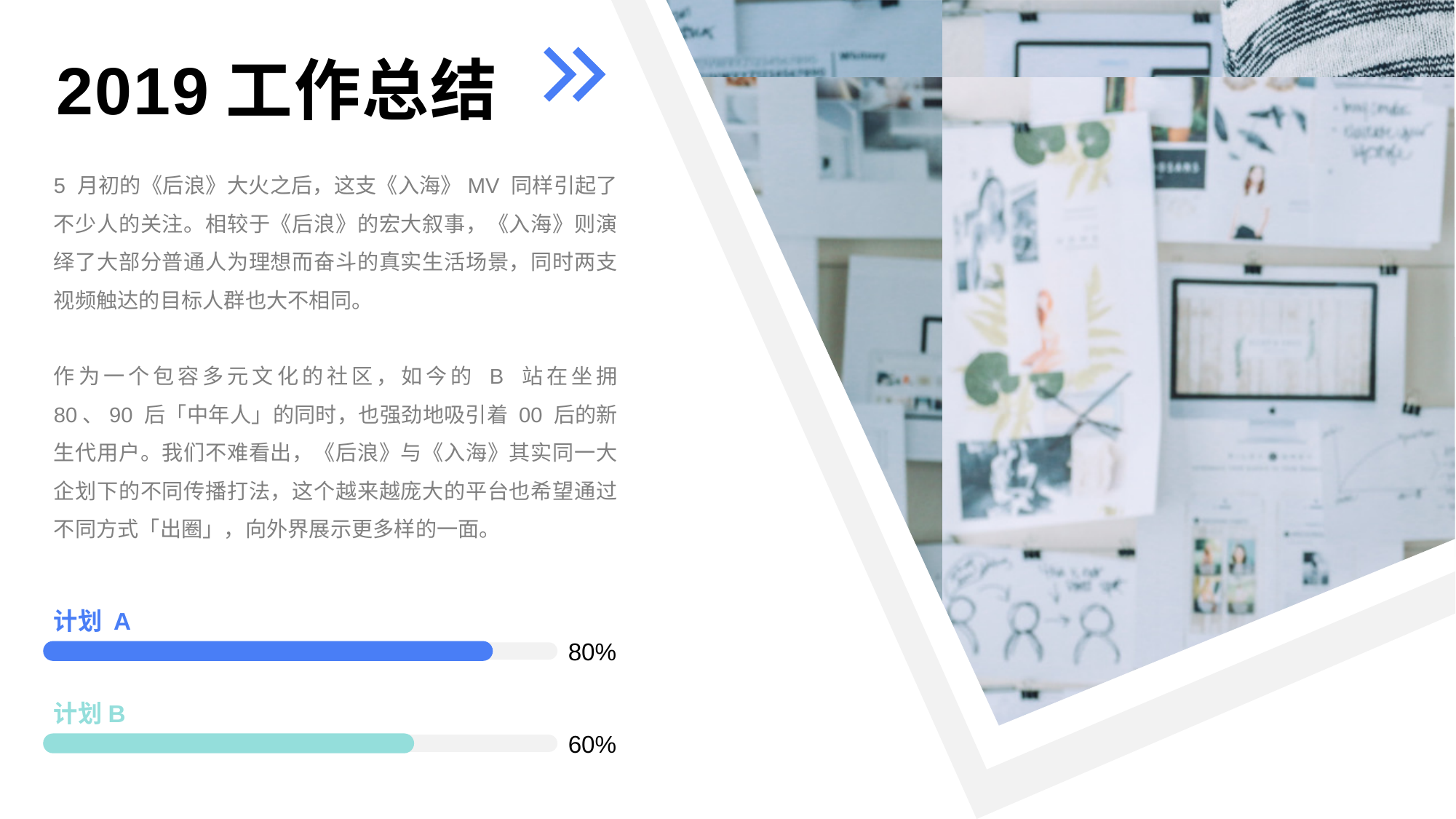

5 月初的《后浪》大火之后，这支《入海》MV 同样引起了不少人的关注。相较于《后浪》的宏大叙事，《入海》则演绎了大部分普通人为理想而奋斗的真实生活场景，同时两支视频触达的目标人群也大不相同。

作为一个包容多元文化的社区，如今的 B 站在坐拥 80、90 后「中年人」的同时，也强劲地吸引着 00 后的新生代用户。我们不难看出，《后浪》与《入海》其实同一大企划下的不同传播打法，这个越来越庞大的平台也希望通过不同方式「出圈」，向外界展示更多样的一面。
计划 A
80%

计划B
60%